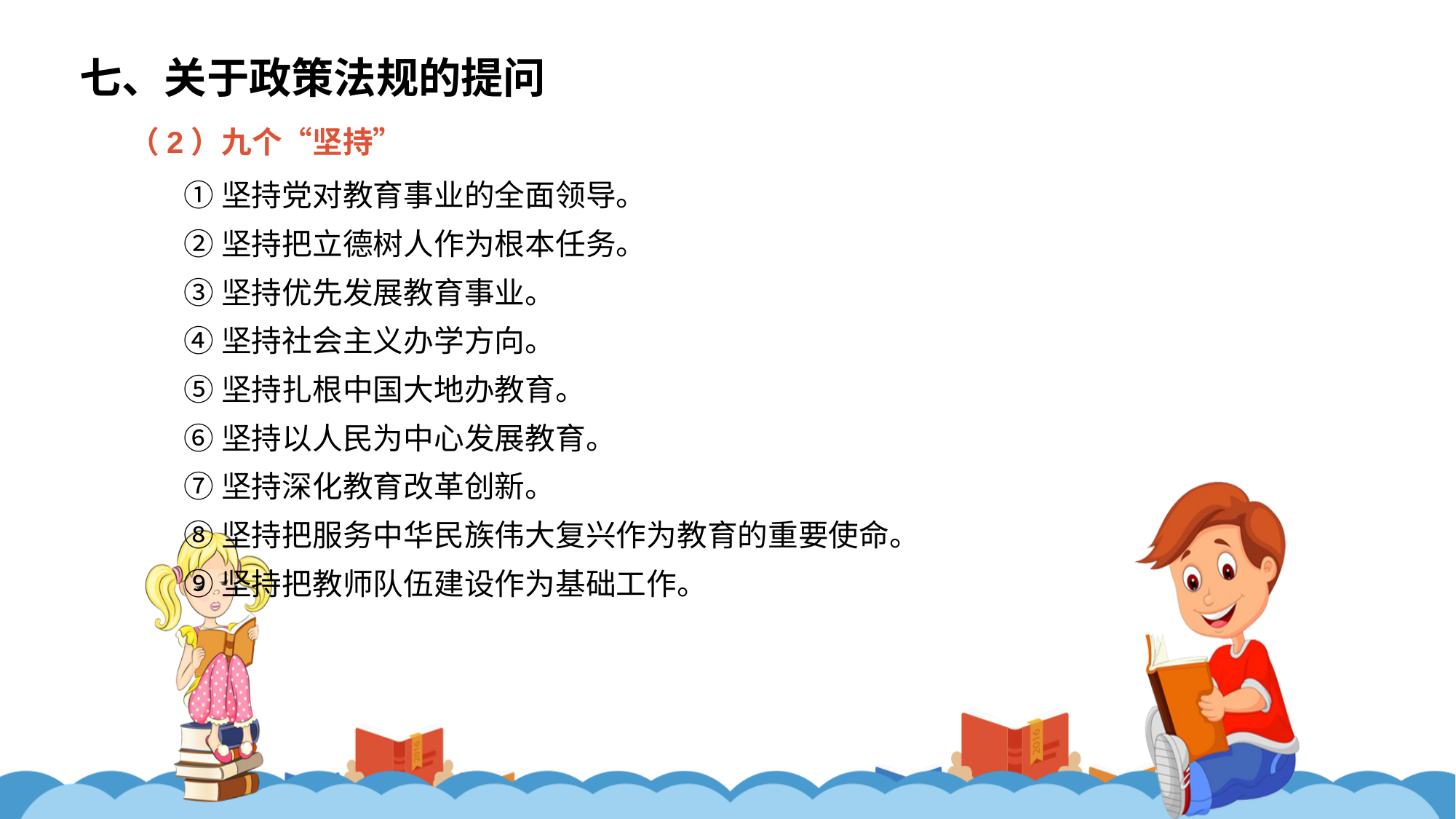

七、关于政策法规的提问
（2）九个“坚持”
①坚持党对教育事业的全面领导。
②坚持把立德树人作为根本任务。
③坚持优先发展教育事业。
④坚持社会主义办学方向。
⑤坚持扎根中国大地办教育。
⑥坚持以人民为中心发展教育。
⑦坚持深化教育改革创新。
⑧坚持把服务中华民族伟大复兴作为教育的重要使命。
⑨坚持把教师队伍建设作为基础工作。